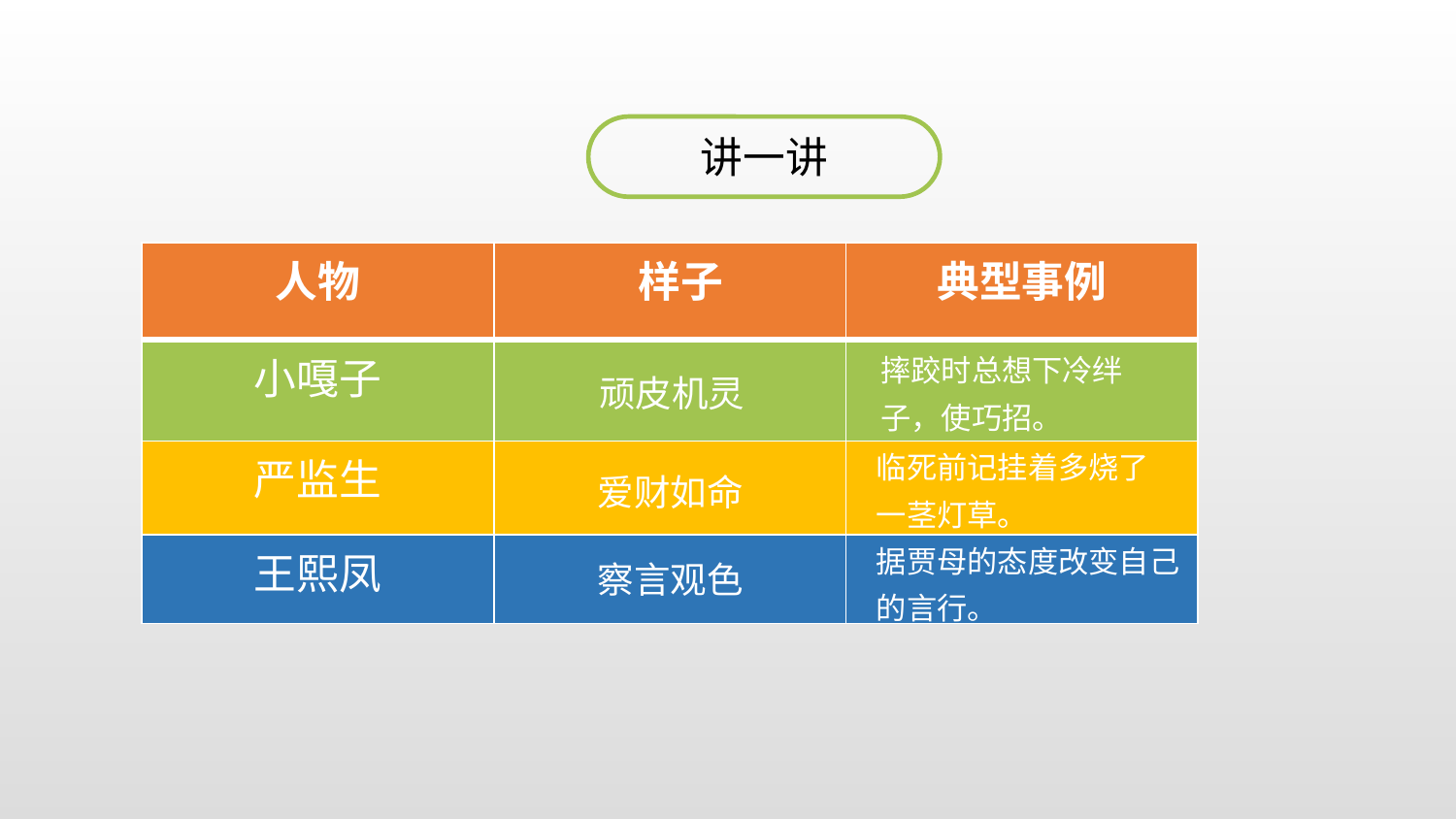

讲一讲
| 人物 | 样子 | 典型事例 |
| --- | --- | --- |
| 小嘎子 |  |  |
| 严监生 |  |  |
| 王熙凤 |  |  |
摔跤时总想下冷绊子，使巧招。
顽皮机灵
临死前记挂着多烧了一茎灯草。
爱财如命
据贾母的态度改变自己的言行。
察言观色